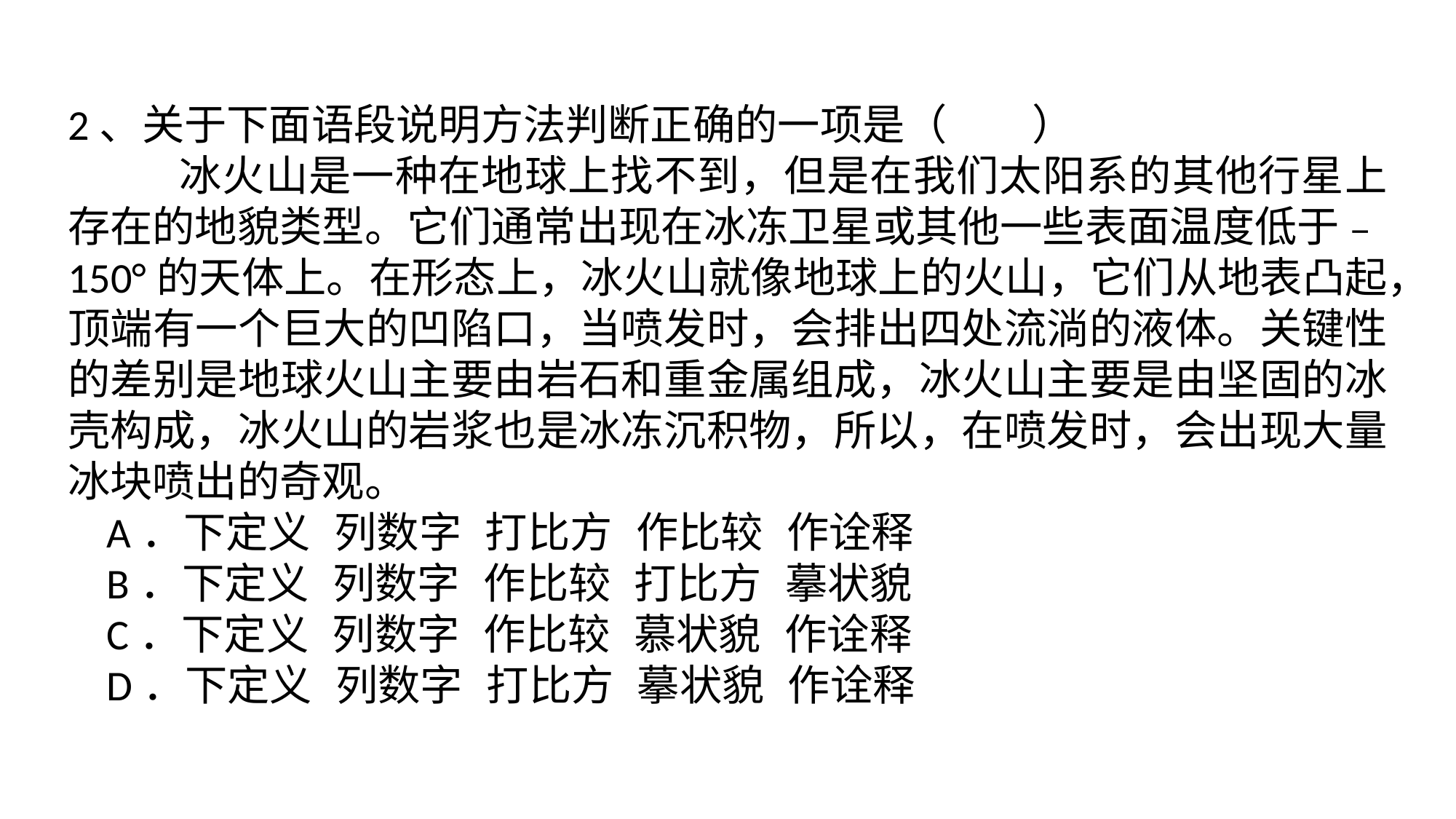

2、关于下面语段说明方法判断正确的一项是（　　）
        冰火山是一种在地球上找不到，但是在我们太阳系的其他行星上存在的地貌类型。它们通常出现在冰冻卫星或其他一些表面温度低于﹣150°的天体上。在形态上，冰火山就像地球上的火山，它们从地表凸起，顶端有一个巨大的凹陷口，当喷发时，会排出四处流淌的液体。关键性的差别是地球火山主要由岩石和重金属组成，冰火山主要是由坚固的冰壳构成，冰火山的岩浆也是冰冻沉积物，所以，在喷发时，会出现大量冰块喷出的奇观。
    A．下定义  列数字  打比方  作比较  作诠释
    B．下定义  列数字  作比较  打比方  摹状貌
    C．下定义  列数字  作比较  慕状貌  作诠释
    D．下定义  列数字  打比方  摹状貌  作诠释